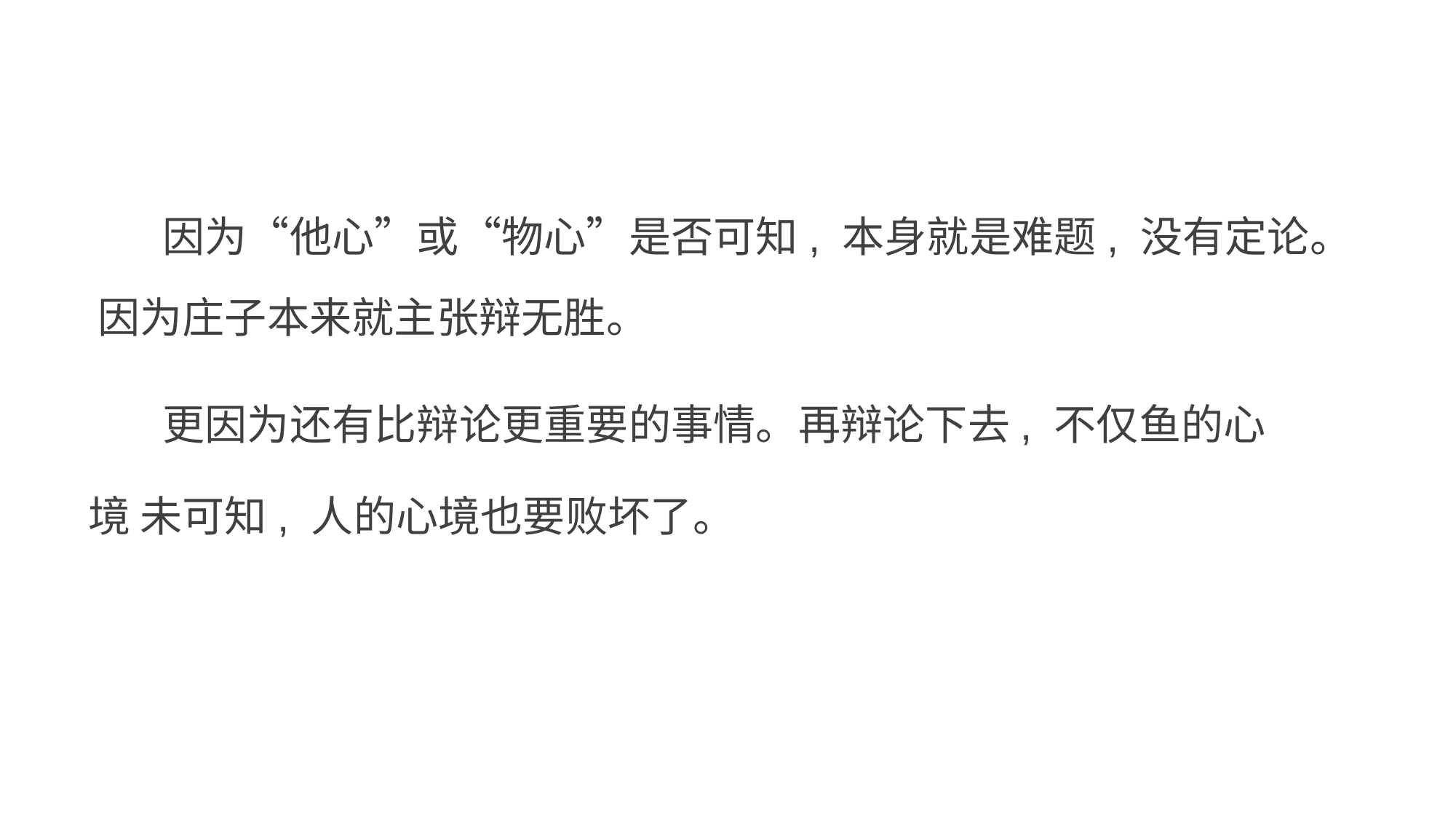

因为“他心”或“物心”是否可知, 本身就是难题, 没有定论。 因为庄子本来就主张辩无胜。
更因为还有比辩论更重要的事情。再辩论下去, 不仅鱼的心境 未可知, 人的心境也要败坏了。